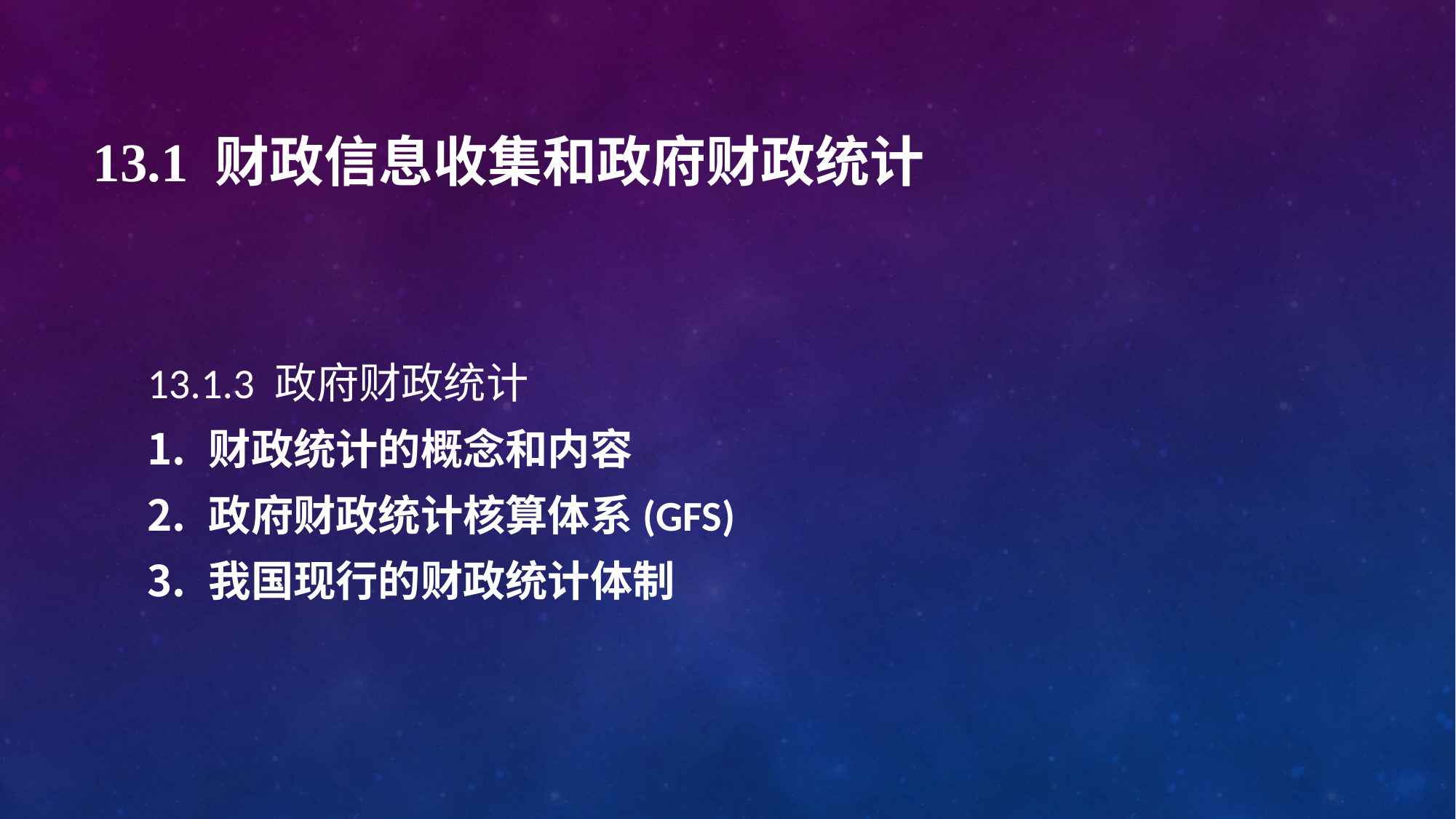

# 13.1 财政信息收集和政府财政统计
13.1.3 政府财政统计
财政统计的概念和内容
政府财政统计核算体系(GFS)
我国现行的财政统计体制